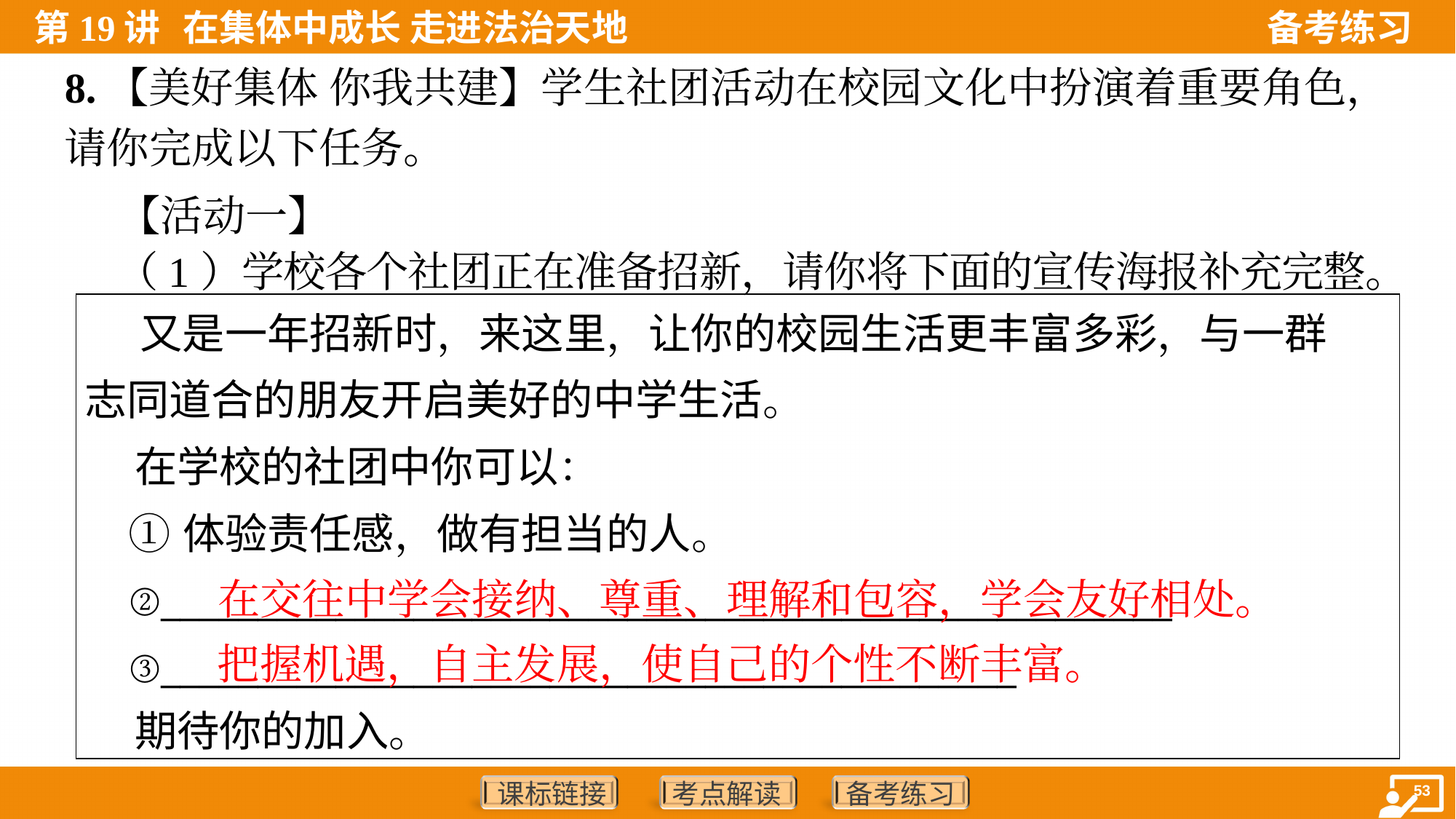

8.【美好集体 你我共建】学生社团活动在校园文化中扮演着重要角色，
请你完成以下任务。
    【活动一】
    （1）学校各个社团正在准备招新，请你将下面的宣传海报补充完整。
| 又是一年招新时，来这里，让你的校园生活更丰富多彩，与一群 志同道合的朋友开启美好的中学生活。 在学校的社团中你可以： ①体验责任感，做有担当的人。 ②\_\_\_\_\_\_\_\_\_\_\_\_\_\_\_\_\_\_\_\_\_\_\_\_\_\_\_\_\_\_\_\_\_\_\_\_\_\_\_\_\_\_\_\_\_\_\_\_\_\_\_\_ ③\_\_\_\_\_\_\_\_\_\_\_\_\_\_\_\_\_\_\_\_\_\_\_\_\_\_\_\_\_\_\_\_\_\_\_\_\_\_\_\_\_\_\_\_ 期待你的加入。 |
| --- |
在交往中学会接纳、尊重、理解和包容，学会友好相处。
把握机遇，自主发展，使自己的个性不断丰富。